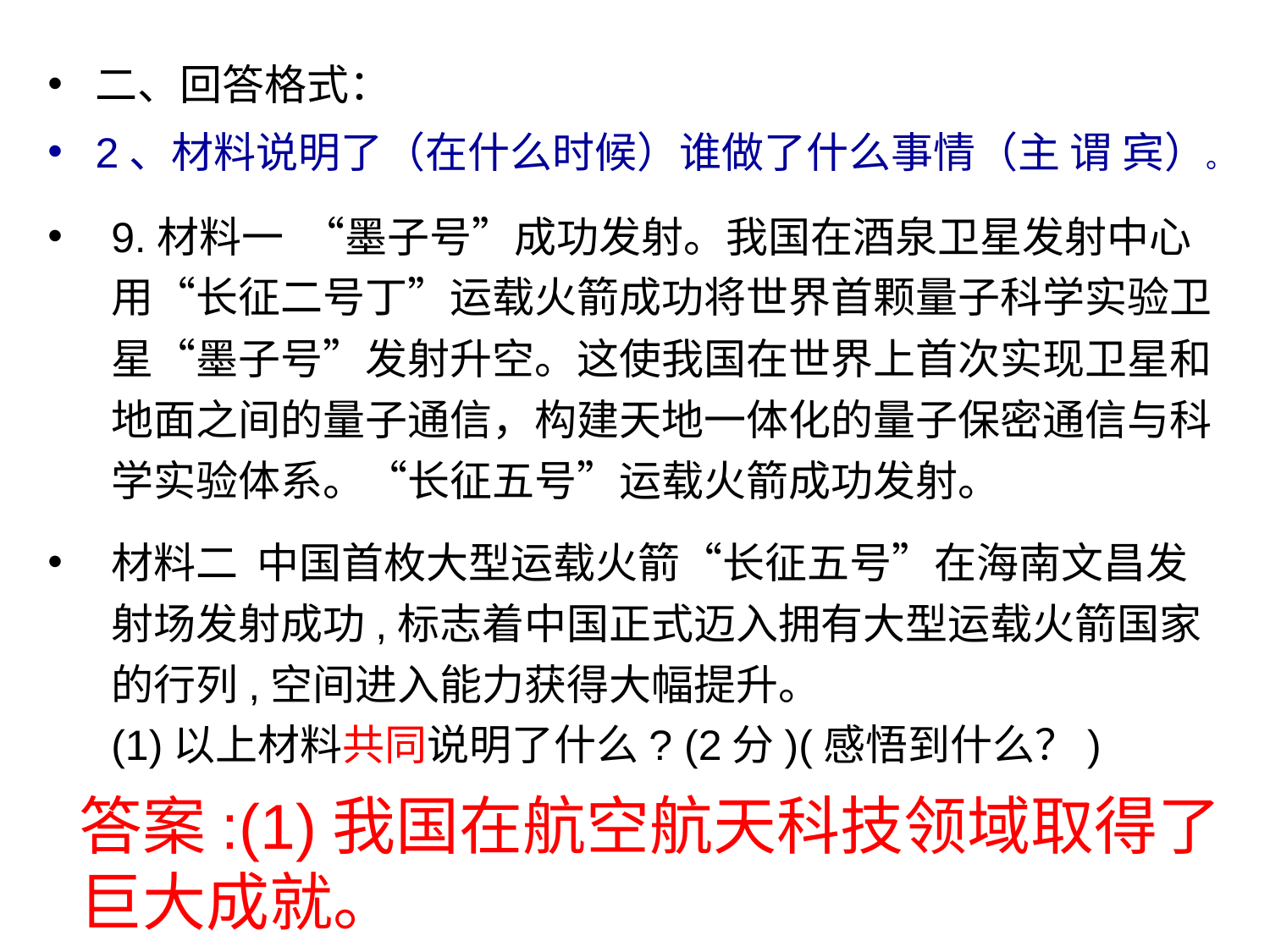

二、回答格式：
2、材料说明了（在什么时候）谁做了什么事情（主 谓 宾）。
9.材料一  “墨子号”成功发射。我国在酒泉卫星发射中心用“长征二号丁”运载火箭成功将世界首颗量子科学实验卫星“墨子号”发射升空。这使我国在世界上首次实现卫星和地面之间的量子通信，构建天地一体化的量子保密通信与科学实验体系。“长征五号”运载火箭成功发射。
材料二  中国首枚大型运载火箭“长征五号”在海南文昌发射场发射成功,标志着中国正式迈入拥有大型运载火箭国家的行列,空间进入能力获得大幅提升。
(1)以上材料共同说明了什么? (2分)(感悟到什么？)
答案:(1)我国在航空航天科技领域取得了巨大成就。